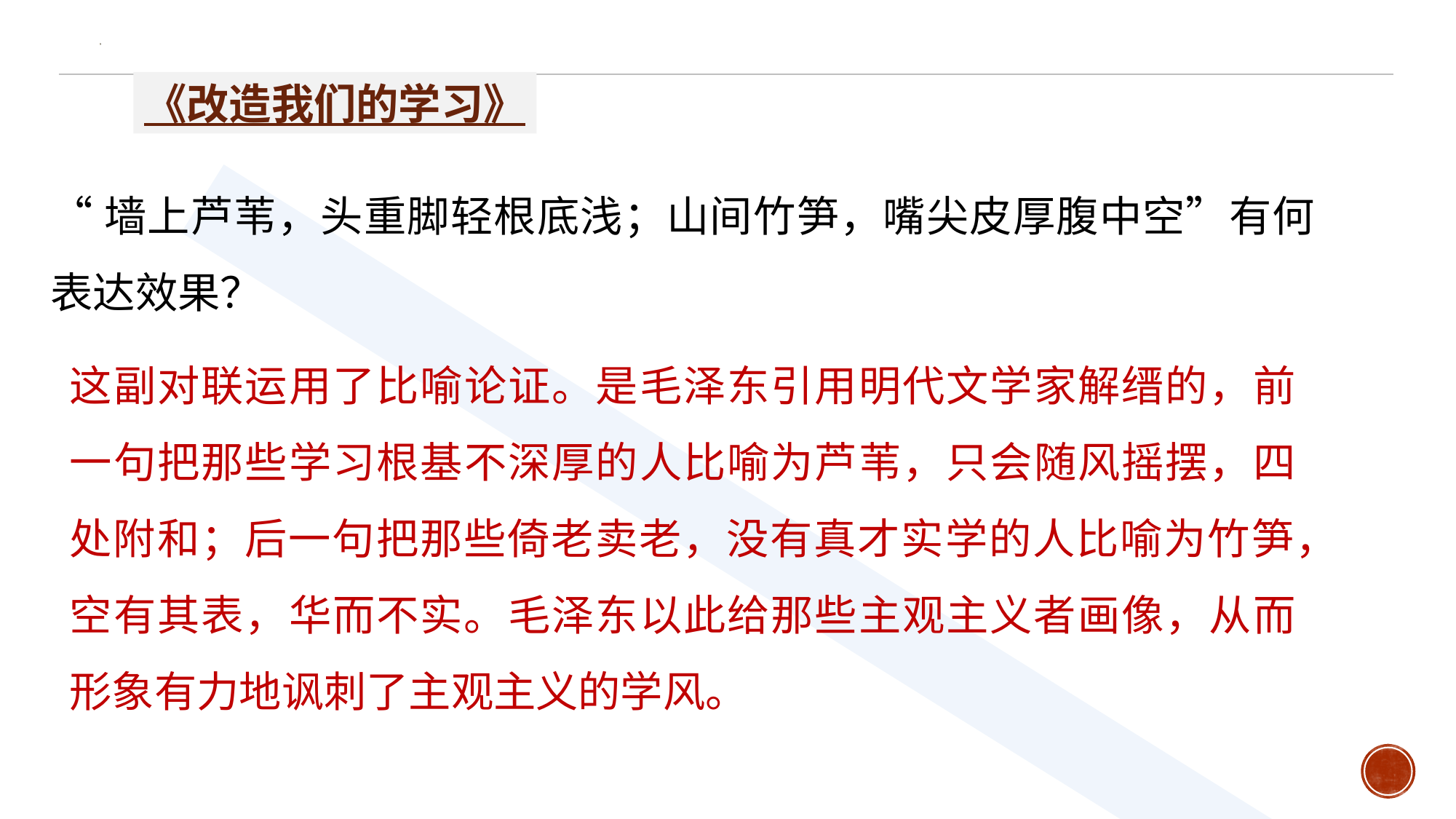

《改造我们的学习》
“墙上芦苇，头重脚轻根底浅；山间竹笋，嘴尖皮厚腹中空”有何表达效果？
这副对联运用了比喻论证。是毛泽东引用明代文学家解缙的，前一句把那些学习根基不深厚的人比喻为芦苇，只会随风摇摆，四处附和；后一句把那些倚老卖老，没有真才实学的人比喻为竹笋，空有其表，华而不实。毛泽东以此给那些主观主义者画像，从而形象有力地讽刺了主观主义的学风。